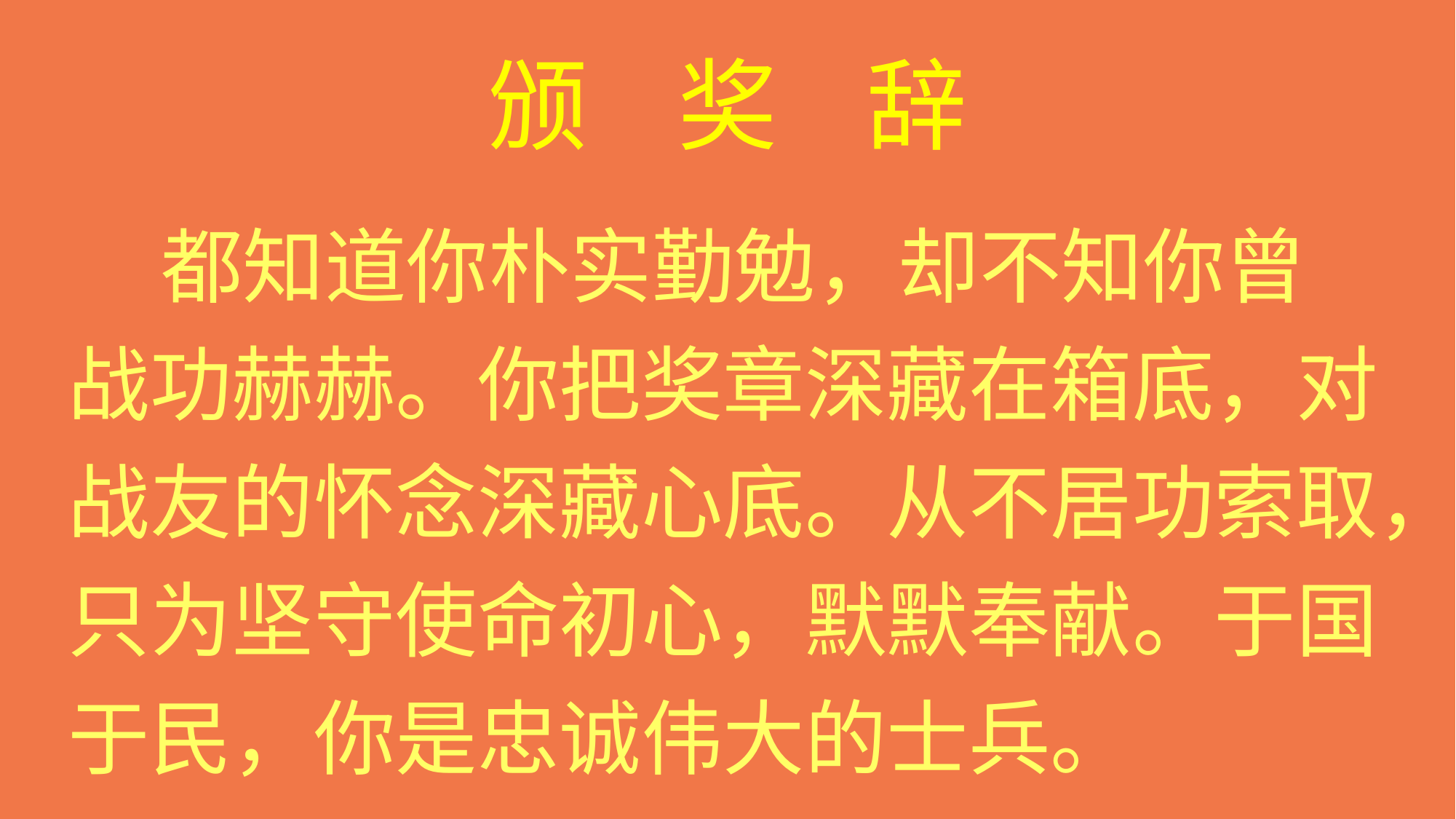

颁    奖    辞
    都知道你朴实勤勉，却不知你曾战功赫赫。你把奖章深藏在箱底，对战友的怀念深藏心底。从不居功索取，只为坚守使命初心，默默奉献。于国于民，你是忠诚伟大的士兵。